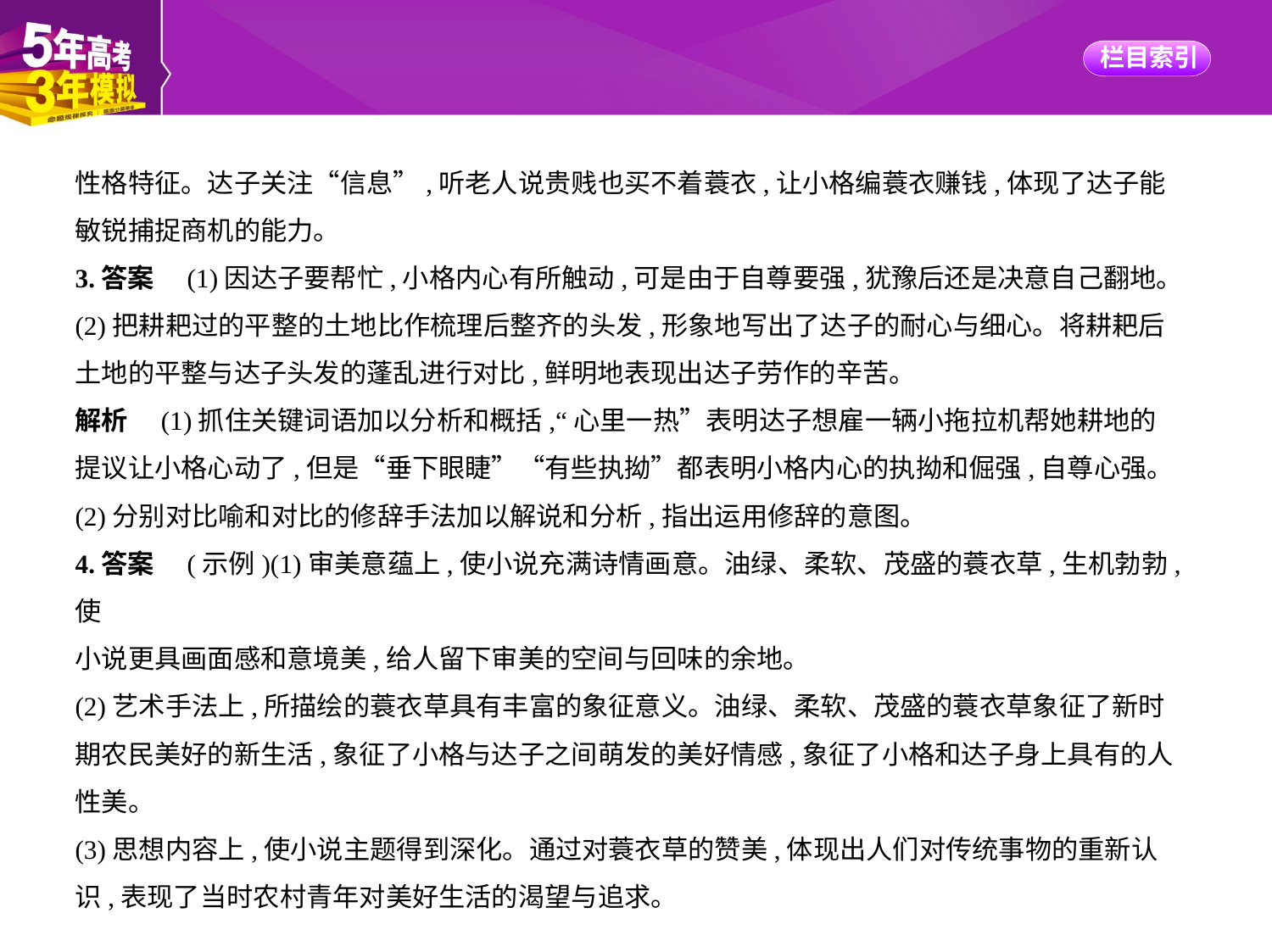

性格特征。达子关注“信息”,听老人说贵贱也买不着蓑衣,让小格编蓑衣赚钱,体现了达子能
敏锐捕捉商机的能力。
3.答案　(1)因达子要帮忙,小格内心有所触动,可是由于自尊要强,犹豫后还是决意自己翻地。
(2)把耕耙过的平整的土地比作梳理后整齐的头发,形象地写出了达子的耐心与细心。将耕耙后
土地的平整与达子头发的蓬乱进行对比,鲜明地表现出达子劳作的辛苦。
解析　(1)抓住关键词语加以分析和概括,“心里一热”表明达子想雇一辆小拖拉机帮她耕地的
提议让小格心动了,但是“垂下眼睫”“有些执拗”都表明小格内心的执拗和倔强,自尊心强。
(2)分别对比喻和对比的修辞手法加以解说和分析,指出运用修辞的意图。
4.答案　(示例)(1)审美意蕴上,使小说充满诗情画意。油绿、柔软、茂盛的蓑衣草,生机勃勃,使
小说更具画面感和意境美,给人留下审美的空间与回味的余地。
(2)艺术手法上,所描绘的蓑衣草具有丰富的象征意义。油绿、柔软、茂盛的蓑衣草象征了新时
期农民美好的新生活,象征了小格与达子之间萌发的美好情感,象征了小格和达子身上具有的人
性美。
(3)思想内容上,使小说主题得到深化。通过对蓑衣草的赞美,体现出人们对传统事物的重新认
识,表现了当时农村青年对美好生活的渴望与追求。